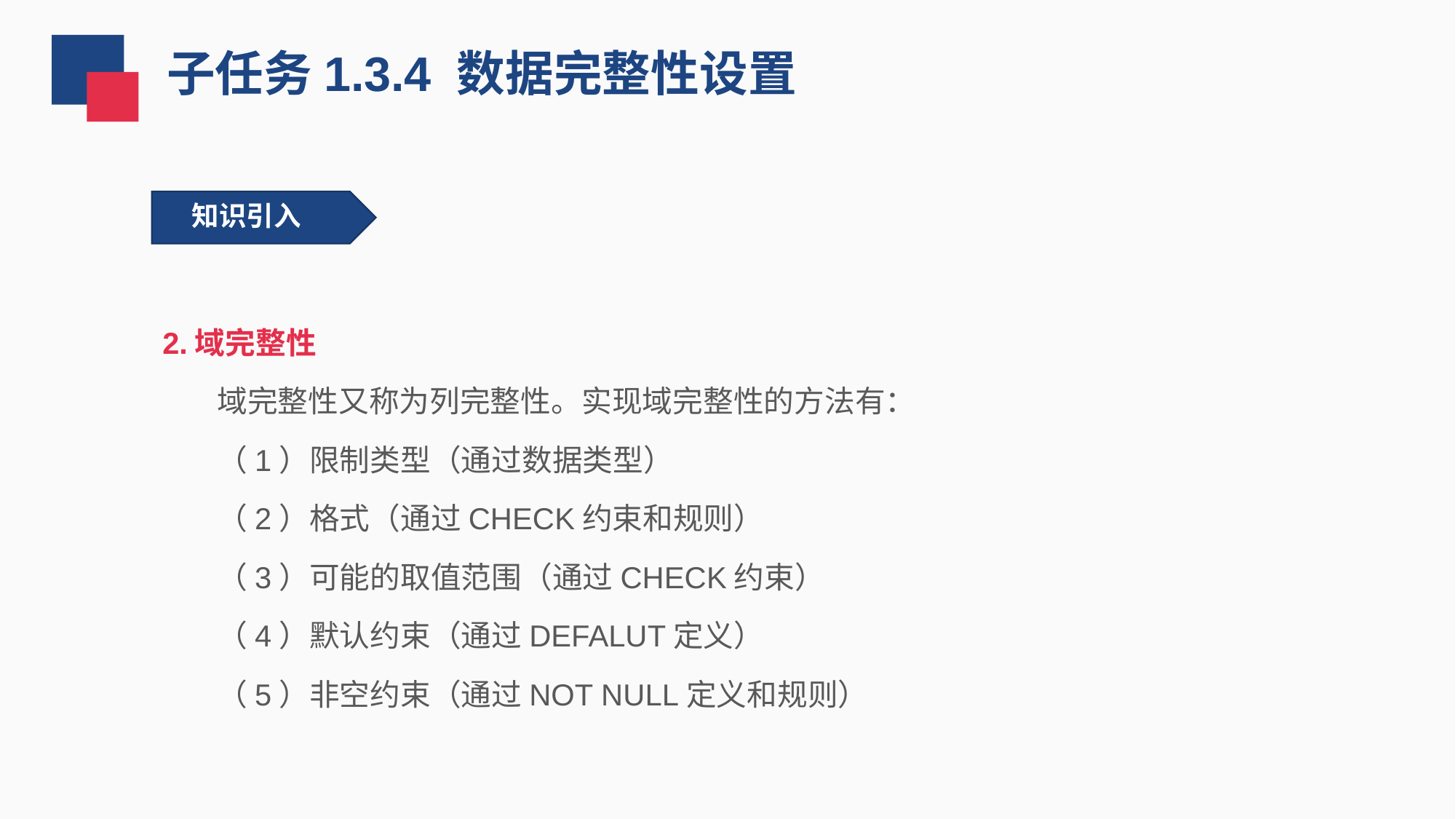

子任务1.3.4 数据完整性设置

知识引入
2.域完整性
域完整性又称为列完整性。实现域完整性的方法有：
（1）限制类型（通过数据类型）
（2）格式（通过CHECK约束和规则）
（3）可能的取值范围（通过CHECK约束）
（4）默认约束（通过DEFALUT定义）
（5）非空约束（通过NOT NULL定义和规则）